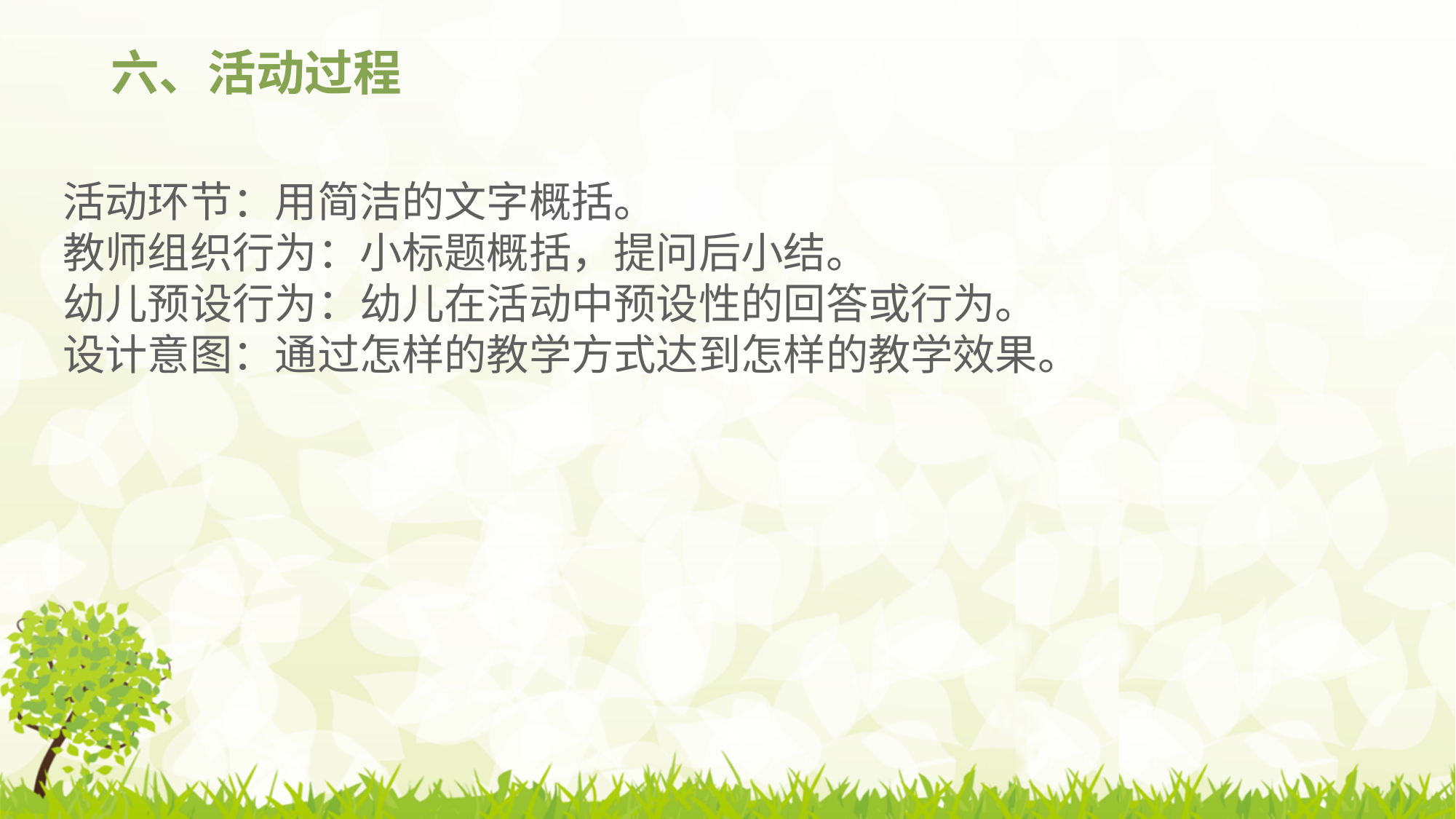

六、活动过程
活动环节：用简洁的文字概括。
教师组织行为：小标题概括，提问后小结。
幼儿预设行为：幼儿在活动中预设性的回答或行为。
设计意图：通过怎样的教学方式达到怎样的教学效果。